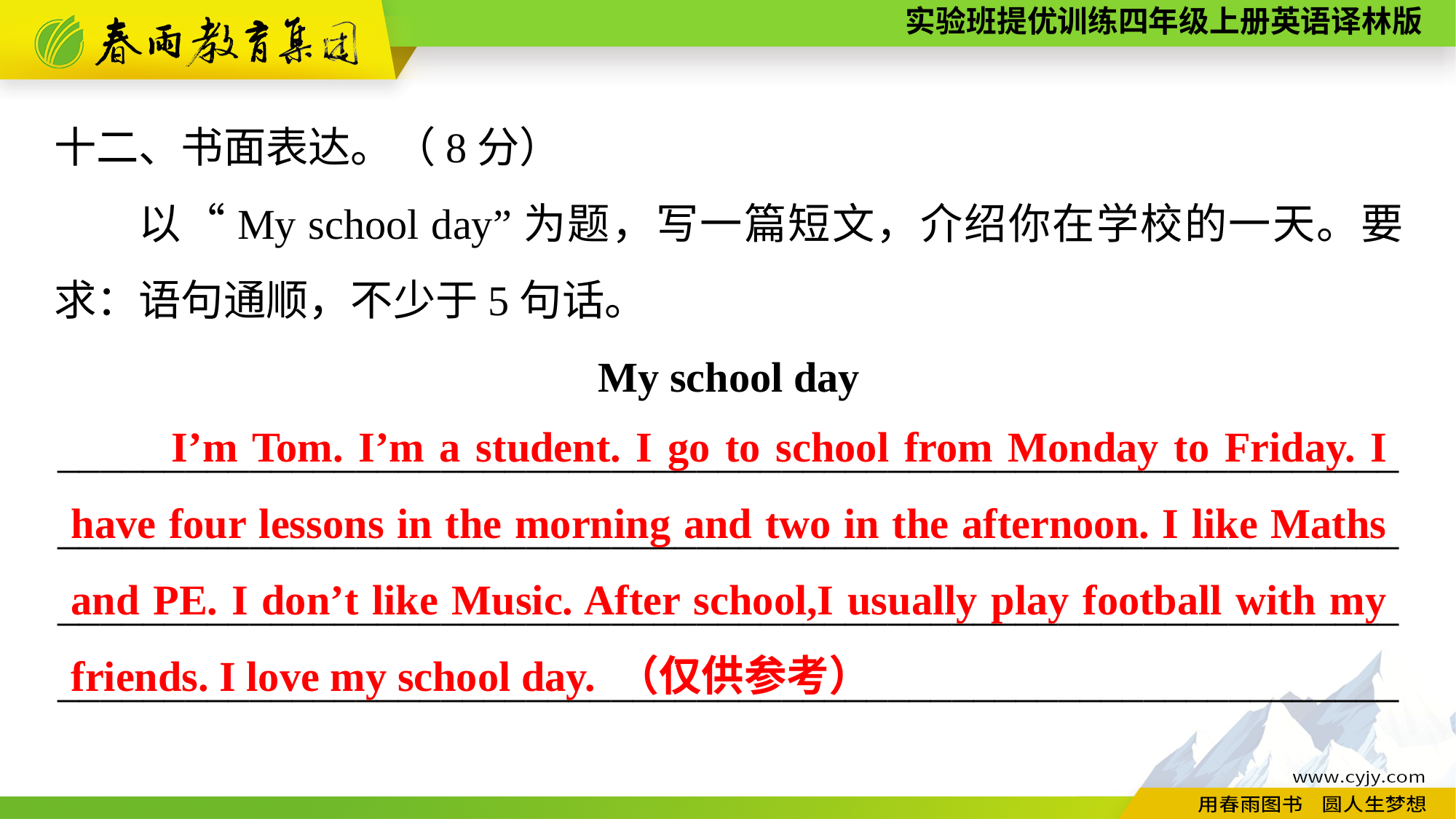

十二、书面表达。（8分）
以“My school day”为题，写一篇短文，介绍你在学校的一天。要求：语句通顺，不少于5句话。
My school day
____________________________________________________________________________________________________________________________________________________________________________________________________________________________________________________________
 I’m Tom. I’m a student. I go to school from Monday to Friday. I have four lessons in the morning and two in the afternoon. I like Maths and PE. I don’t like Music. After school,I usually play football with my friends. I love my school day.	（仅供参考）